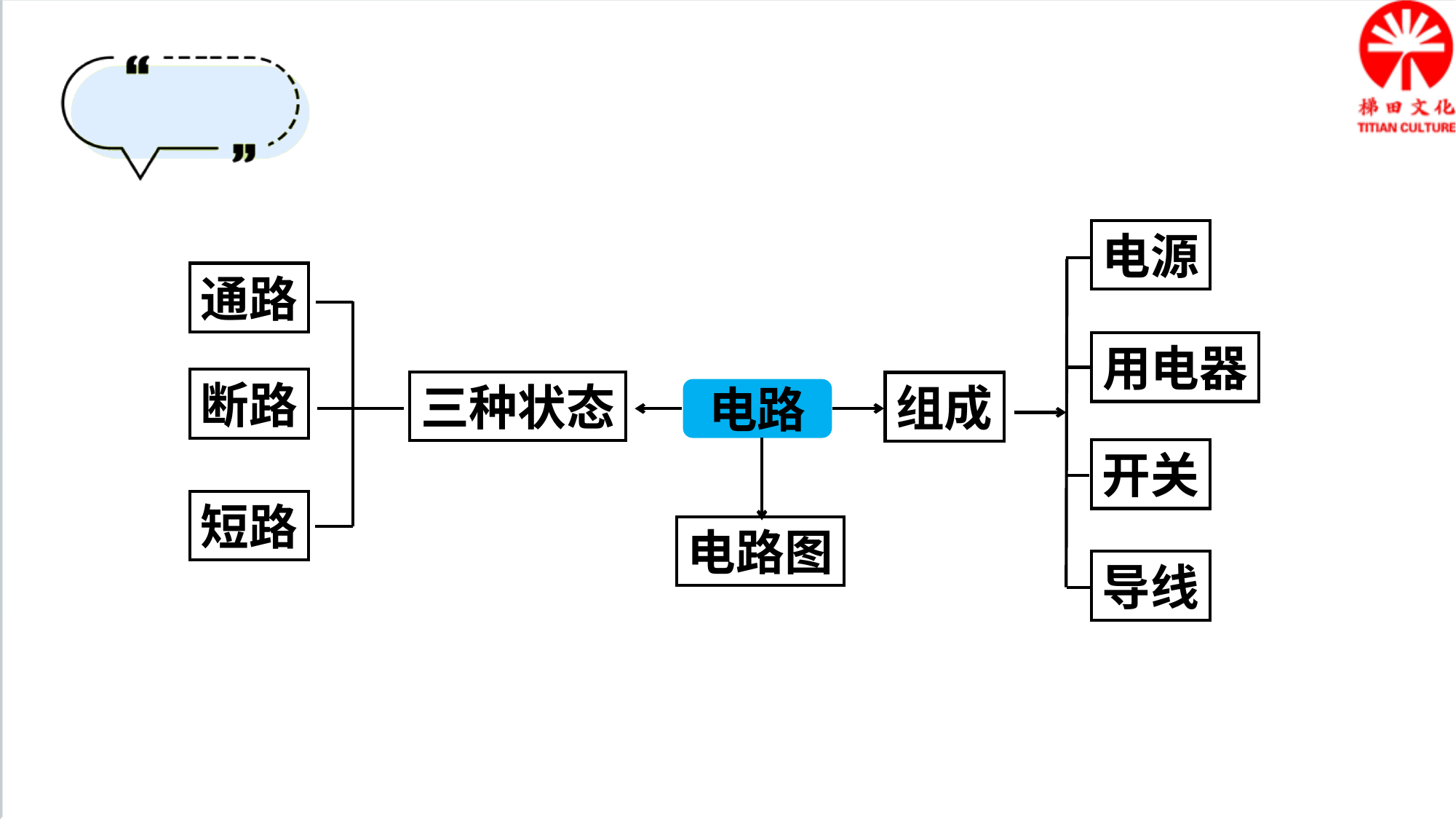

电源
通路
用电器
断路
三种状态
组成
电路
开关
短路
电路图
导线